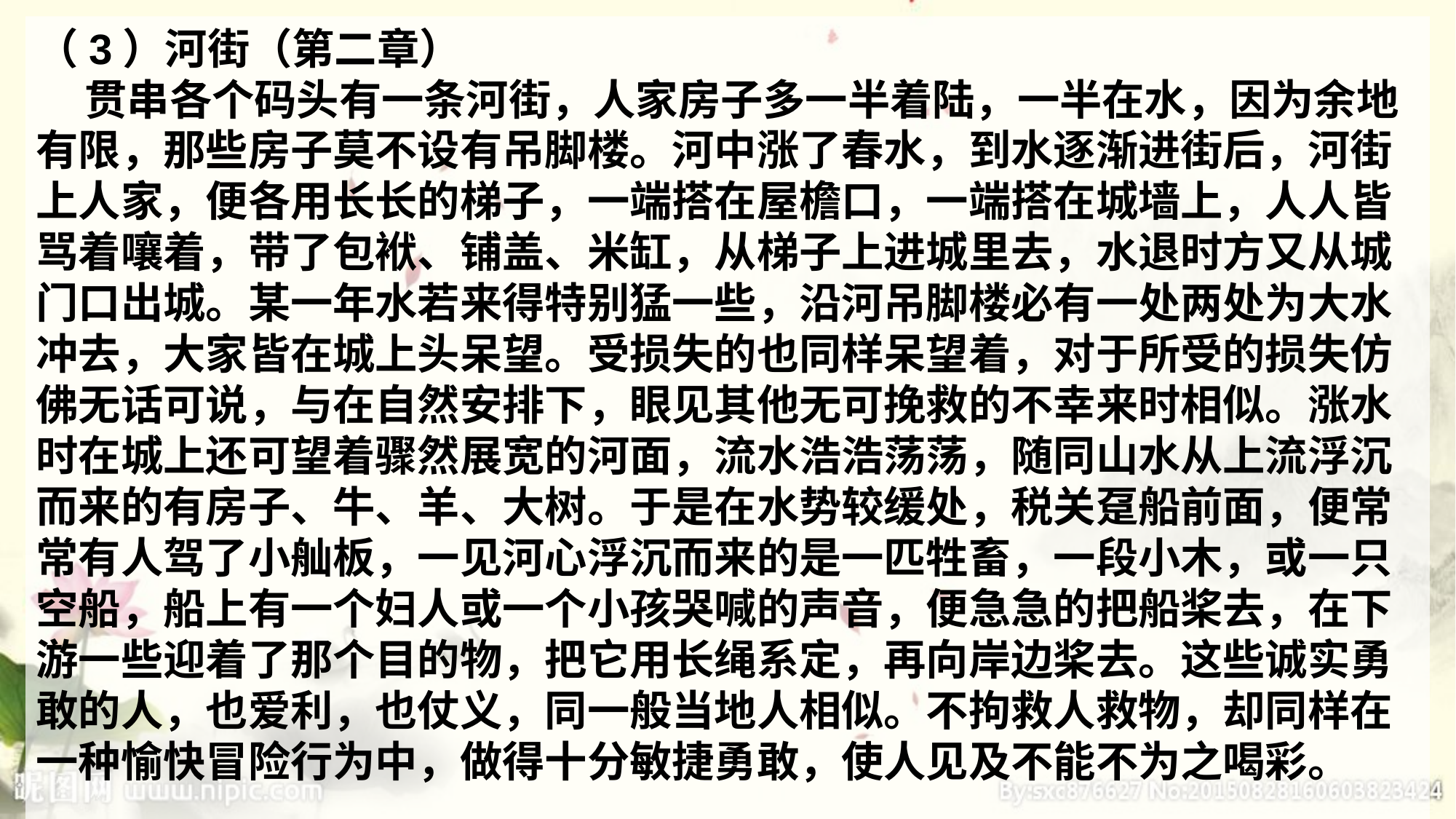

（3）河街（第二章）
    贯串各个码头有一条河街，人家房子多一半着陆，一半在水，因为余地有限，那些房子莫不设有吊脚楼。河中涨了春水，到水逐渐进街后，河街上人家，便各用长长的梯子，一端搭在屋檐口，一端搭在城墙上，人人皆骂着嚷着，带了包袱、铺盖、米缸，从梯子上进城里去，水退时方又从城门口出城。某一年水若来得特别猛一些，沿河吊脚楼必有一处两处为大水冲去，大家皆在城上头呆望。受损失的也同样呆望着，对于所受的损失仿佛无话可说，与在自然安排下，眼见其他无可挽救的不幸来时相似。涨水时在城上还可望着骤然展宽的河面，流水浩浩荡荡，随同山水从上流浮沉而来的有房子、牛、羊、大树。于是在水势较缓处，税关趸船前面，便常常有人驾了小舢板，一见河心浮沉而来的是一匹牲畜，一段小木，或一只空船，船上有一个妇人或一个小孩哭喊的声音，便急急的把船桨去，在下游一些迎着了那个目的物，把它用长绳系定，再向岸边桨去。这些诚实勇敢的人，也爱利，也仗义，同一般当地人相似。不拘救人救物，却同样在一种愉快冒险行为中，做得十分敏捷勇敢，使人见及不能不为之喝彩。